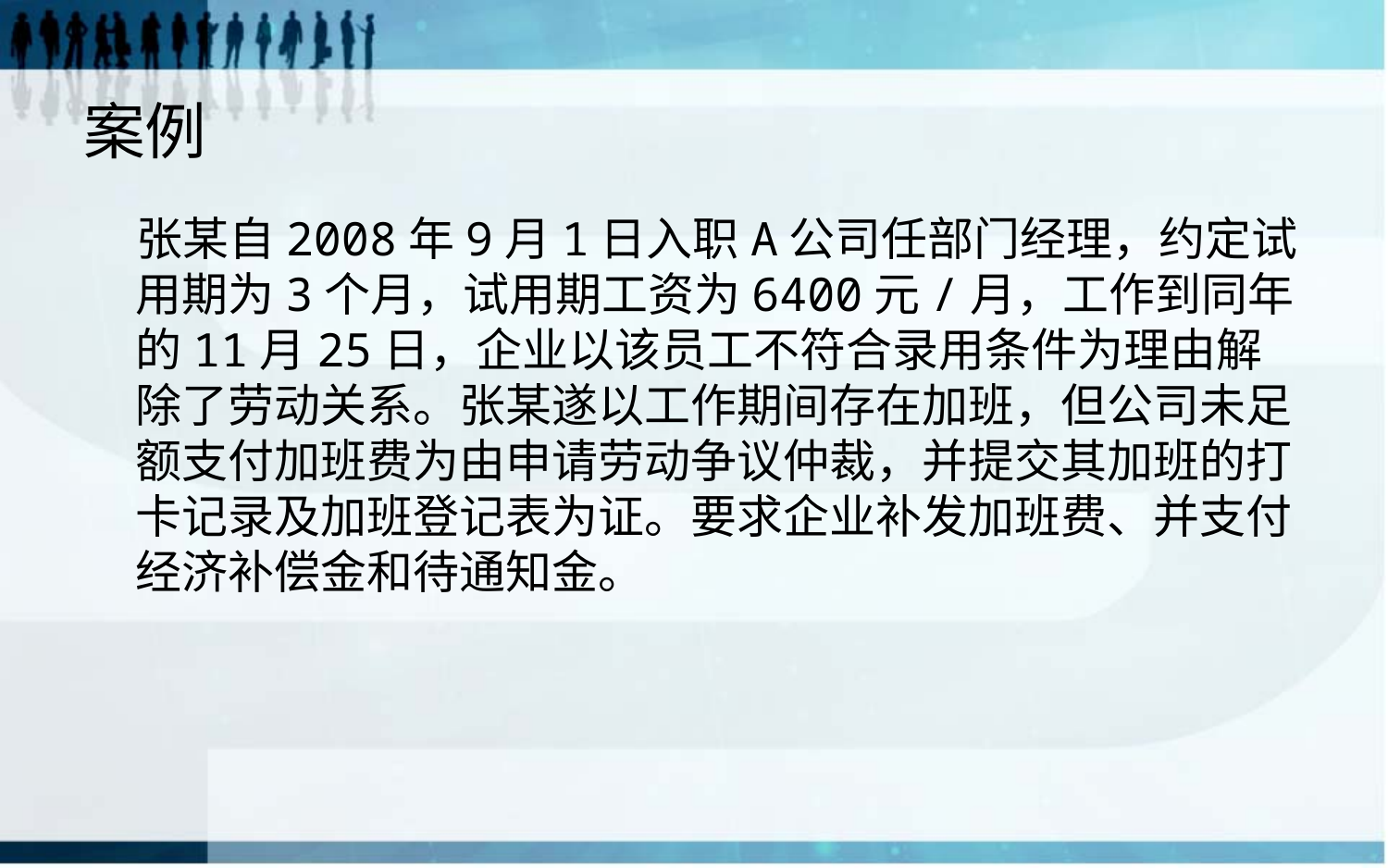

# 案例
    张某自2008年9月1日入职A公司任部门经理，约定试用期为3个月，试用期工资为6400元/月，工作到同年的11月25日，企业以该员工不符合录用条件为理由解除了劳动关系。张某遂以工作期间存在加班，但公司未足额支付加班费为由申请劳动争议仲裁，并提交其加班的打卡记录及加班登记表为证。要求企业补发加班费、并支付经济补偿金和待通知金。